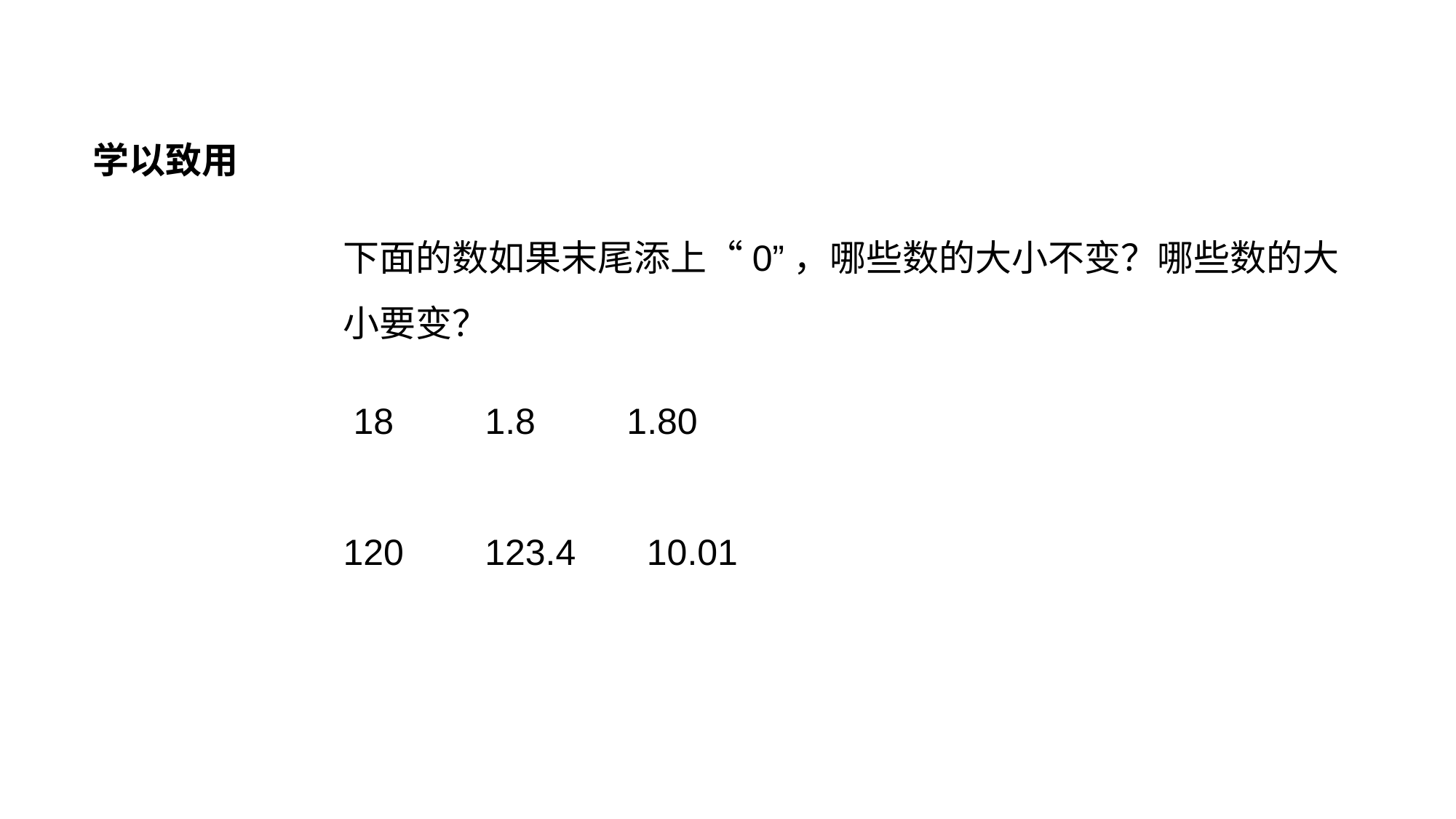

学以致用
下面的数如果末尾添上“0”，哪些数的大小不变？哪些数的大小要变？
 18         1.8         1.80

120        123.4       10.01